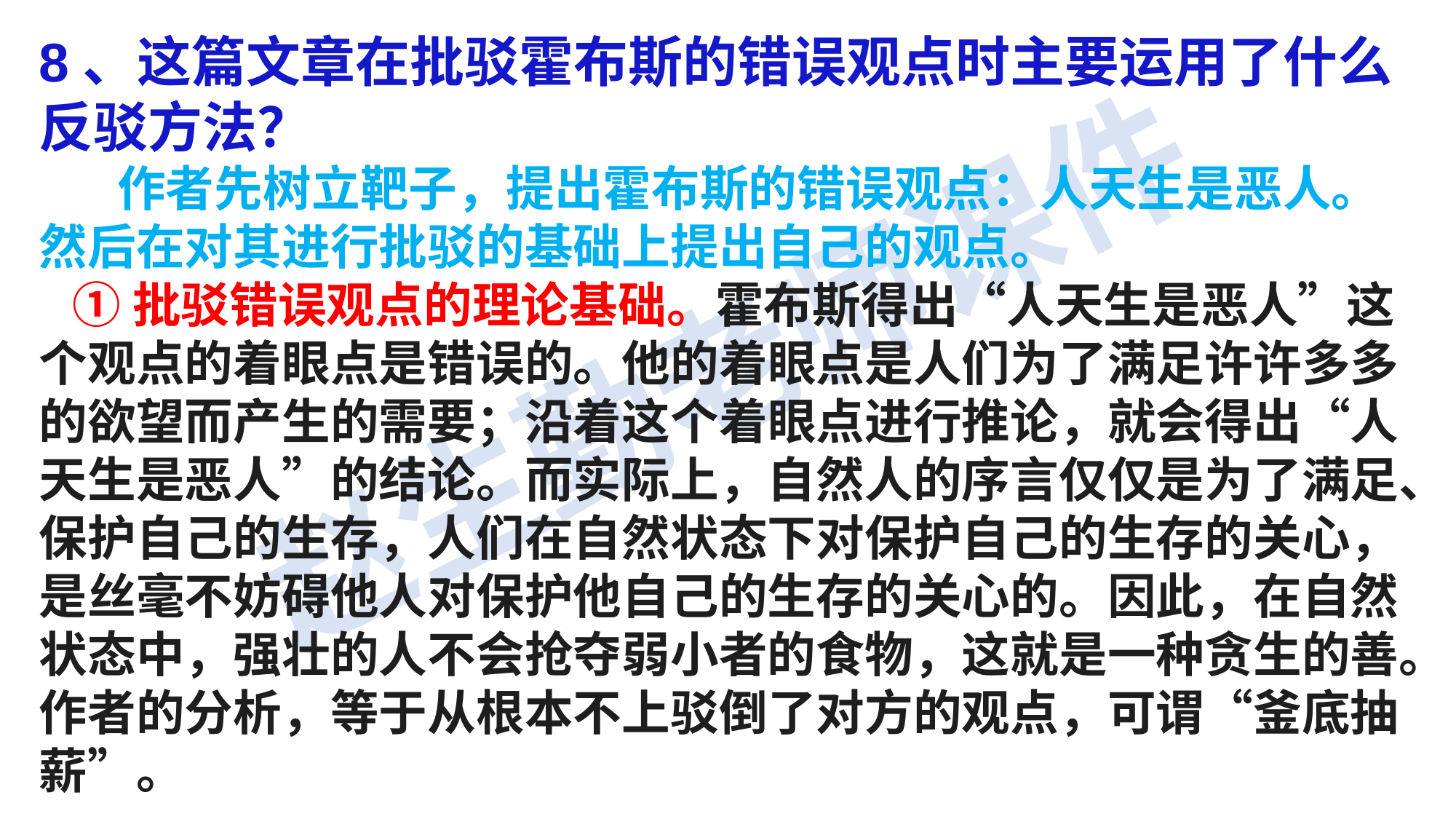

8、这篇文章在批驳霍布斯的错误观点时主要运用了什么反驳方法？
      作者先树立靶子，提出霍布斯的错误观点：人天生是恶人。然后在对其进行批驳的基础上提出自己的观点。
   ①批驳错误观点的理论基础。霍布斯得出“人天生是恶人”这个观点的着眼点是错误的。他的着眼点是人们为了满足许许多多的欲望而产生的需要；沿着这个着眼点进行推论，就会得出“人天生是恶人”的结论。而实际上，自然人的序言仅仅是为了满足、保护自己的生存，人们在自然状态下对保护自己的生存的关心，是丝毫不妨碍他人对保护他自己的生存的关心的。因此，在自然状态中，强壮的人不会抢夺弱小者的食物，这就是一种贪生的善。作者的分析，等于从根本不上驳倒了对方的观点，可谓“釜底抽薪”。